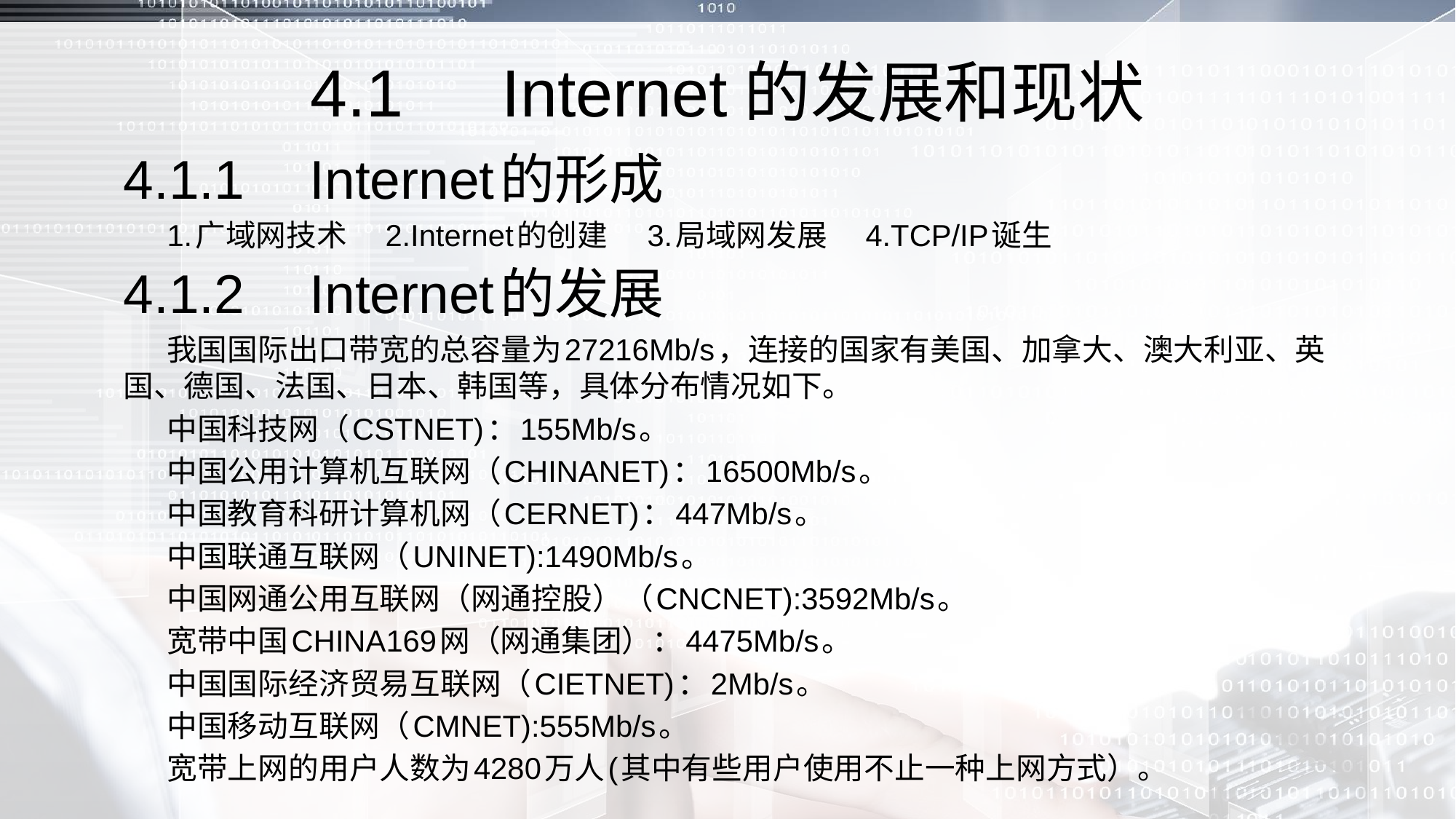

# 4.1　Internet的发展和现状
4.1.1　Internet的形成
 	1.广域网技术 	2.Internet的创建	3.局域网发展	4.TCP/IP诞生
4.1.2　Internet的发展
       我国国际出口带宽的总容量为27216Mb/s，连接的国家有美国、加拿大、澳大利亚、英国、德国、法国、日本、韩国等，具体分布情况如下。
	中国科技网（CSTNET)：155Mb/s。
	中国公用计算机互联网（CHINANET)：16500Mb/s。
	中国教育科研计算机网（CERNET)：447Mb/s。
	中国联通互联网（UNINET):1490Mb/s。
	中国网通公用互联网（网通控股）（CNCNET):3592Mb/s。
	宽带中国CHINA169网（网通集团）：4475Mb/s。
	中国国际经济贸易互联网（CIETNET)：2Mb/s。
	中国移动互联网（CMNET):555Mb/s。
	宽带上网的用户人数为4280万人(其中有些用户使用不止一种上网方式）。